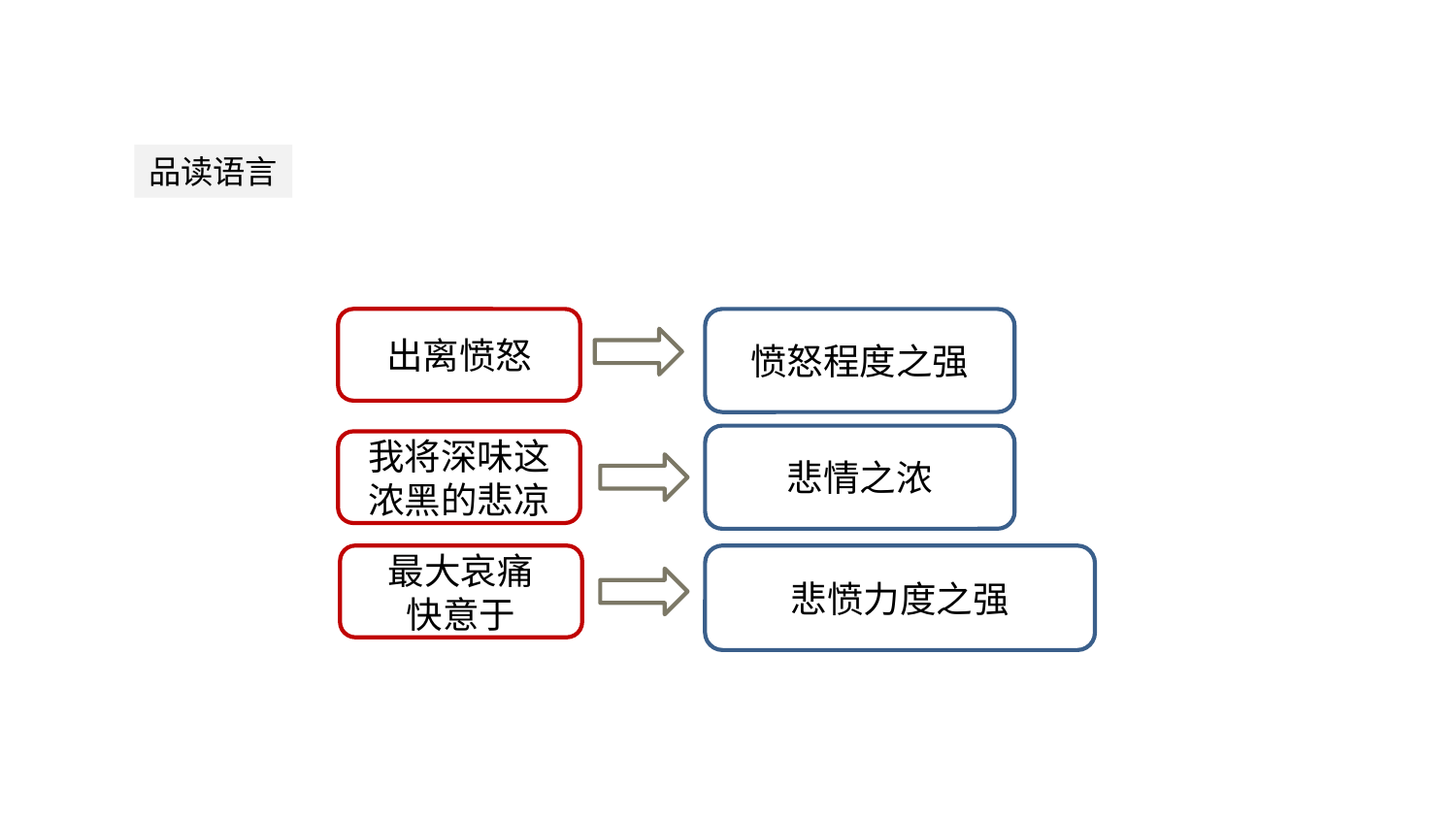

精读体会
品读语言
出离愤怒
愤怒程度之强

悲情之浓
我将深味这浓黑的悲凉

最大哀痛
快意于
悲愤力度之强